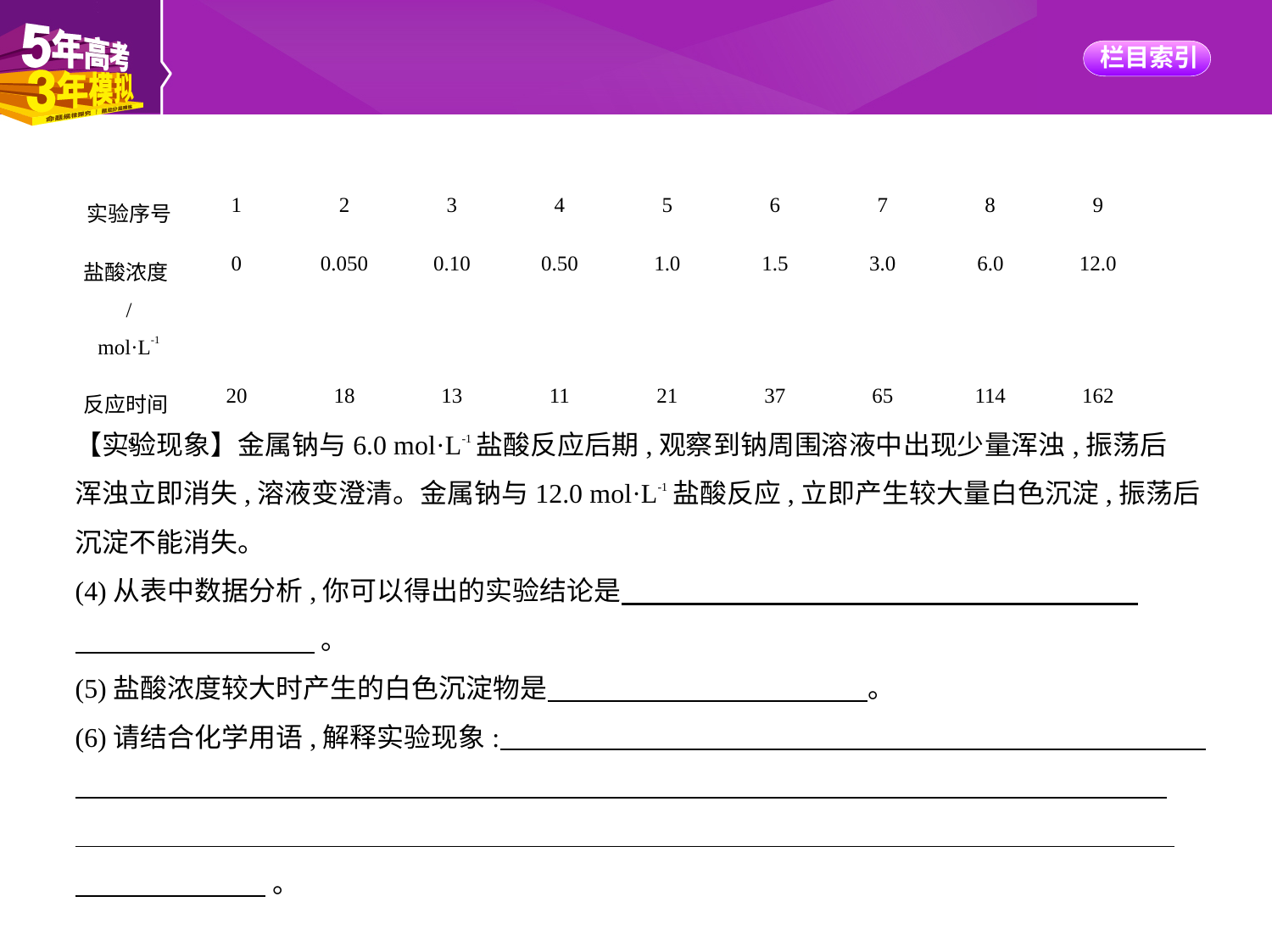

| 实验序号 | 1 | 2 | 3 | 4 | 5 | 6 | 7 | 8 | 9 |
| --- | --- | --- | --- | --- | --- | --- | --- | --- | --- |
| 盐酸浓度/ mol·L-1 | 0 | 0.050 | 0.10 | 0.50 | 1.0 | 1.5 | 3.0 | 6.0 | 12.0 |
| 反应时间/s | 20 | 18 | 13 | 11 | 21 | 37 | 65 | 114 | 162 |
【实验现象】金属钠与6.0 mol·L-1盐酸反应后期,观察到钠周围溶液中出现少量浑浊,振荡后
浑浊立即消失,溶液变澄清。金属钠与12.0 mol·L-1盐酸反应,立即产生较大量白色沉淀,振荡后
沉淀不能消失。
(4)从表中数据分析,你可以得出的实验结论是
                                       。
(5)盐酸浓度较大时产生的白色沉淀物是　　　                          　　    。
(6)请结合化学用语,解释实验现象:

                               。